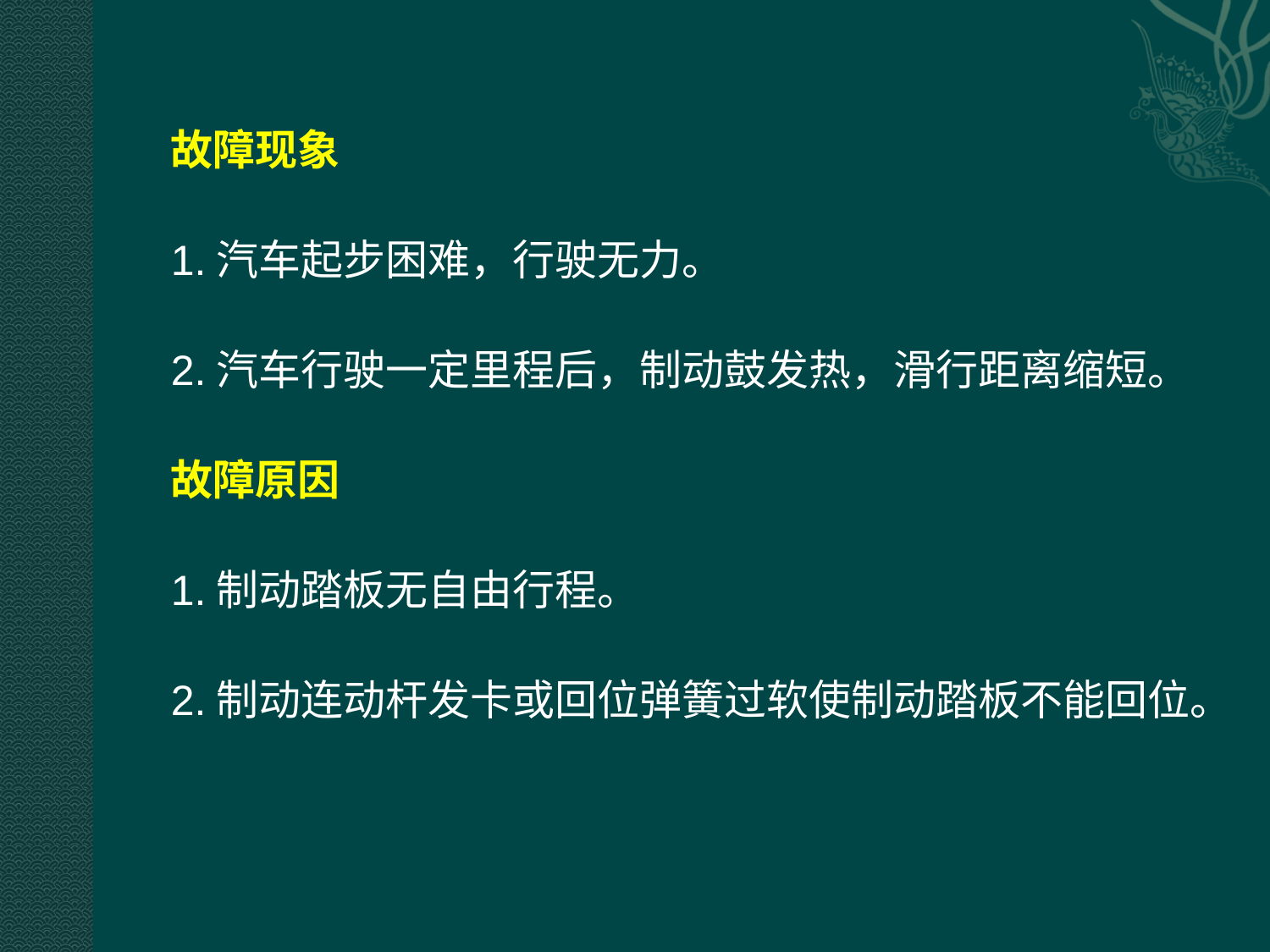

故障现象
1.汽车起步困难，行驶无力。
2.汽车行驶一定里程后，制动鼓发热，滑行距离缩短。
故障原因
1.制动踏板无自由行程。
2.制动连动杆发卡或回位弹簧过软使制动踏板不能回位。